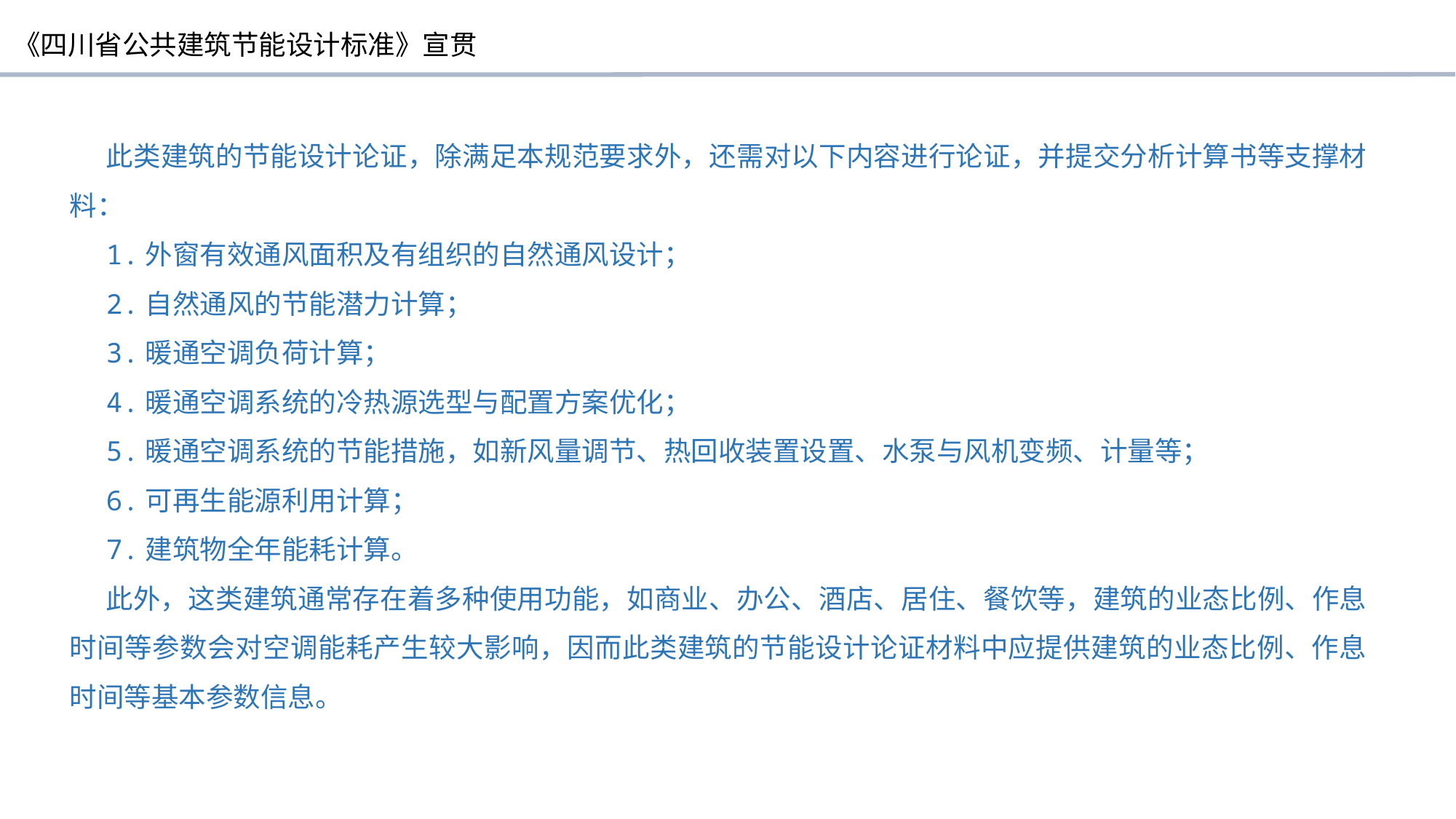

此类建筑的节能设计论证，除满足本规范要求外，还需对以下内容进行论证，并提交分析计算书等支撑材料：
1.外窗有效通风面积及有组织的自然通风设计；
2.自然通风的节能潜力计算；
3.暖通空调负荷计算；
4.暖通空调系统的冷热源选型与配置方案优化；
5.暖通空调系统的节能措施，如新风量调节、热回收装置设置、水泵与风机变频、计量等；
6.可再生能源利用计算；
7.建筑物全年能耗计算。
此外，这类建筑通常存在着多种使用功能，如商业、办公、酒店、居住、餐饮等，建筑的业态比例、作息时间等参数会对空调能耗产生较大影响，因而此类建筑的节能设计论证材料中应提供建筑的业态比例、作息时间等基本参数信息。